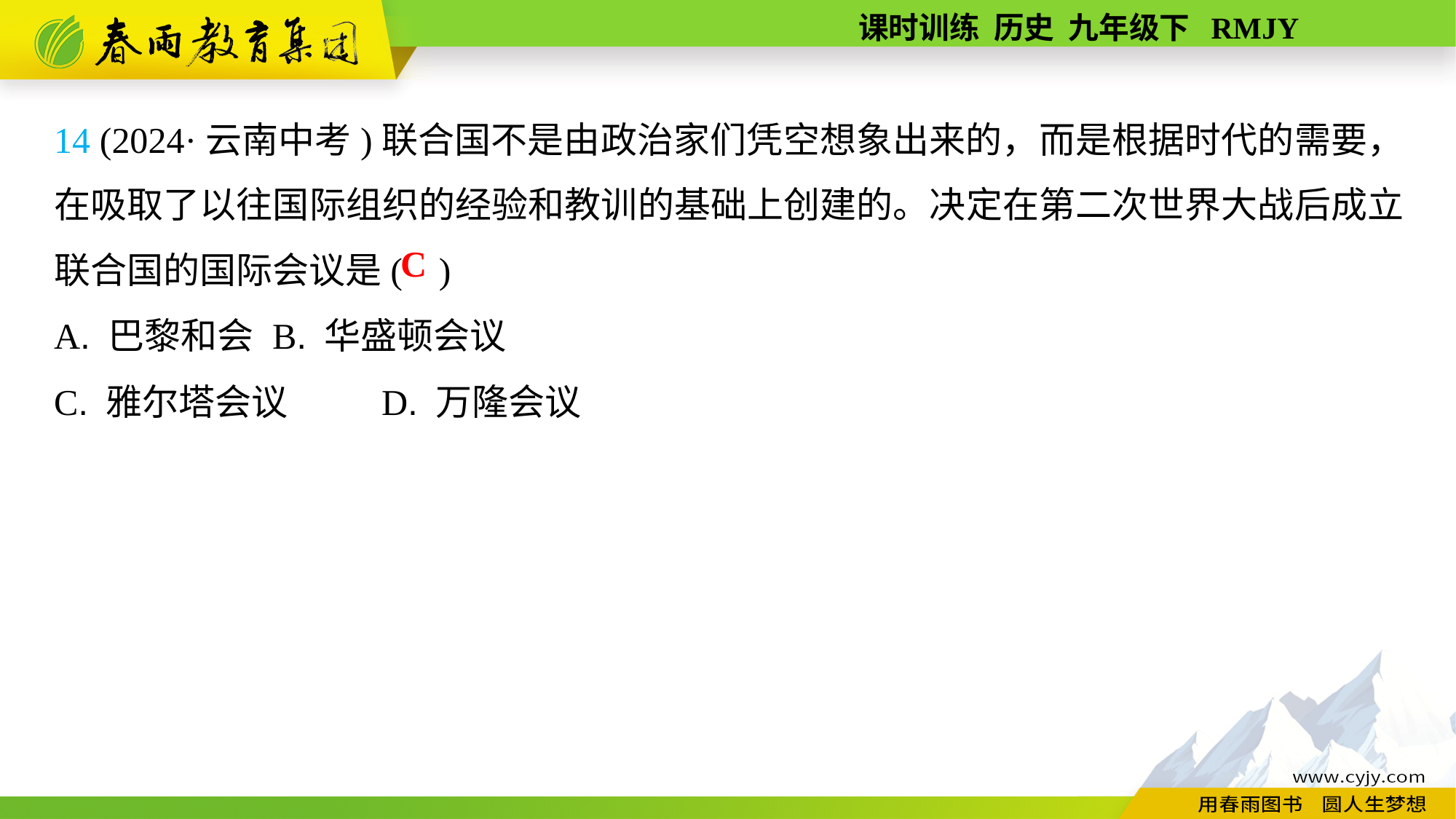

14 (2024·云南中考)联合国不是由政治家们凭空想象出来的，而是根据时代的需要，在吸取了以往国际组织的经验和教训的基础上创建的。决定在第二次世界大战后成立联合国的国际会议是(    )
A. 巴黎和会	B. 华盛顿会议
C. 雅尔塔会议	D. 万隆会议
C